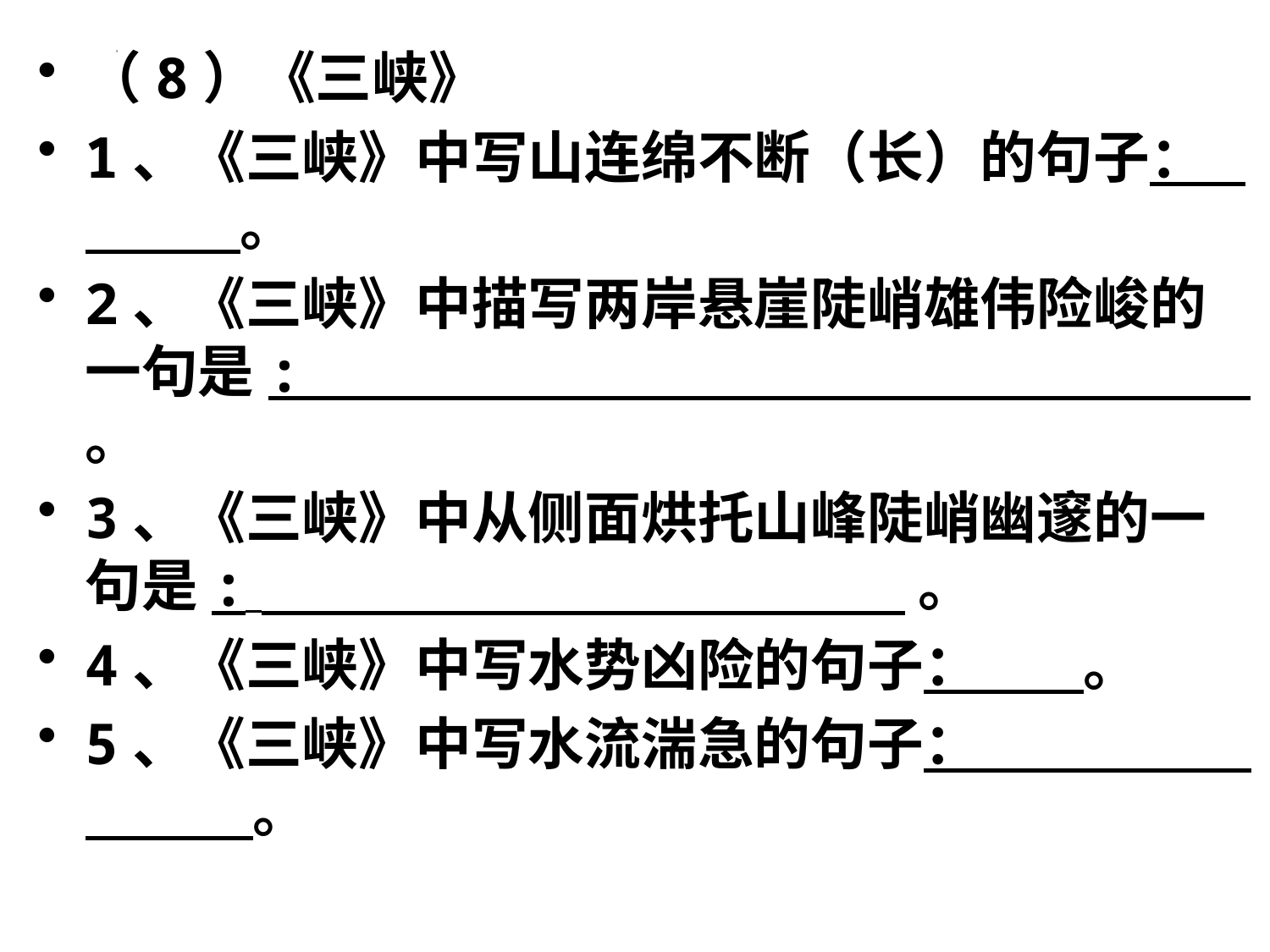

（8）《三峡》
1、《三峡》中写山连绵不断（长）的句子：                。
2、《三峡》中描写两岸悬崖陡峭雄伟险峻的一句是:                             。
3、《三峡》中从侧面烘托山峰陡峭幽邃的一句是:                    。
4、《三峡》中写水势凶险的句子：        。
5、《三峡》中写水流湍急的句子：                                   。
#